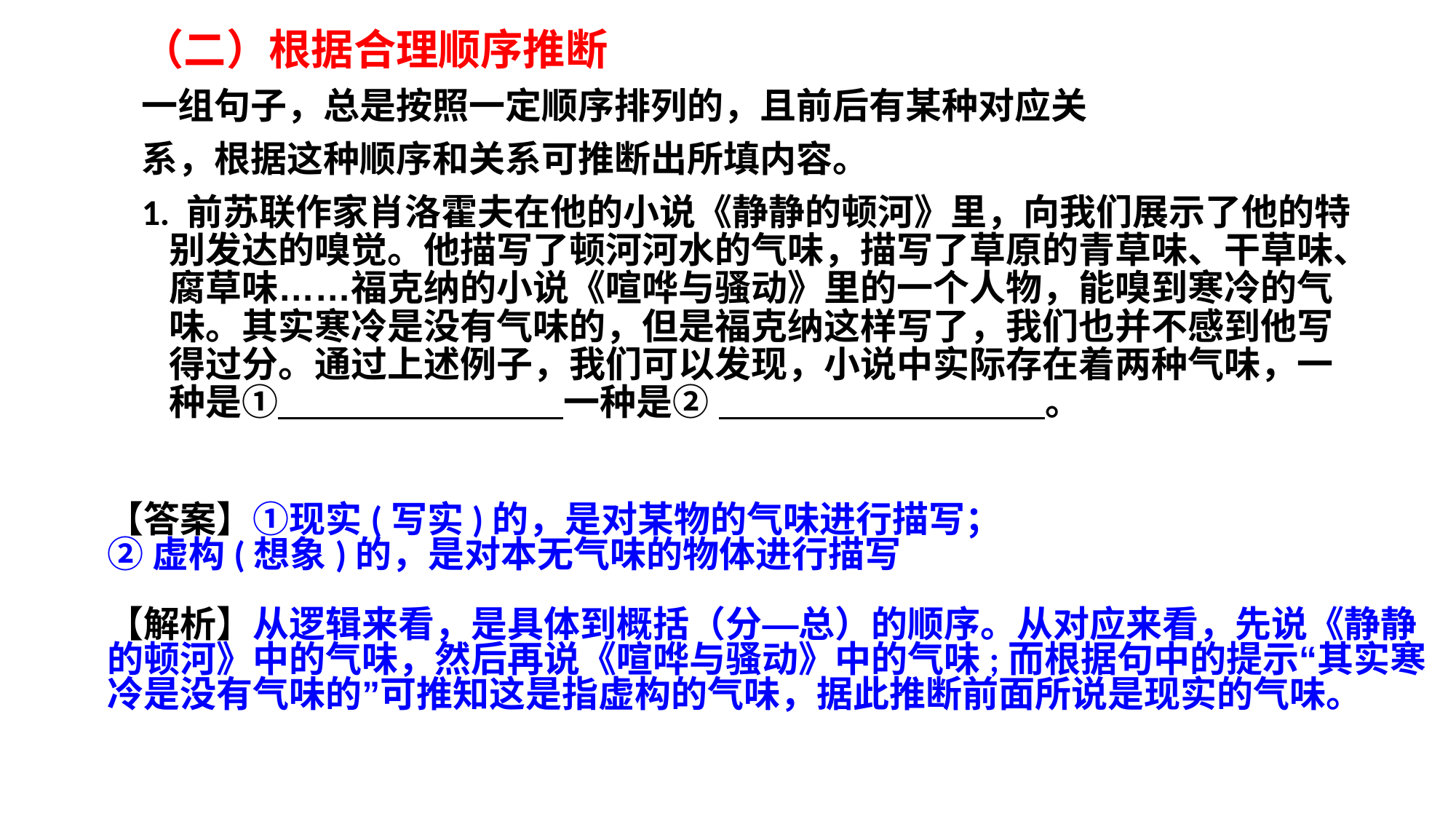

（二）根据合理顺序推断
一组句子，总是按照一定顺序排列的，且前后有某种对应关
系，根据这种顺序和关系可推断出所填内容。
1. 前苏联作家肖洛霍夫在他的小说《静静的顿河》里，向我们展示了他的特别发达的嗅觉。他描写了顿河河水的气味，描写了草原的青草味、干草味、腐草味……福克纳的小说《喧哗与骚动》里的一个人物，能嗅到寒冷的气味。其实寒冷是没有气味的，但是福克纳这样写了，我们也并不感到他写得过分。通过上述例子，我们可以发现，小说中实际存在着两种气味，一种是①                            一种是②                                 。
【答案】①现实(写实)的，是对某物的气味进行描写；
②虚构(想象)的，是对本无气味的物体进行描写

【解析】从逻辑来看，是具体到概括（分—总）的顺序。从对应来看，先说《静静的顿河》中的气味，然后再说《喧哗与骚动》中的气味;而根据句中的提示“其实寒冷是没有气味的”可推知这是指虚构的气味，据此推断前面所说是现实的气味。